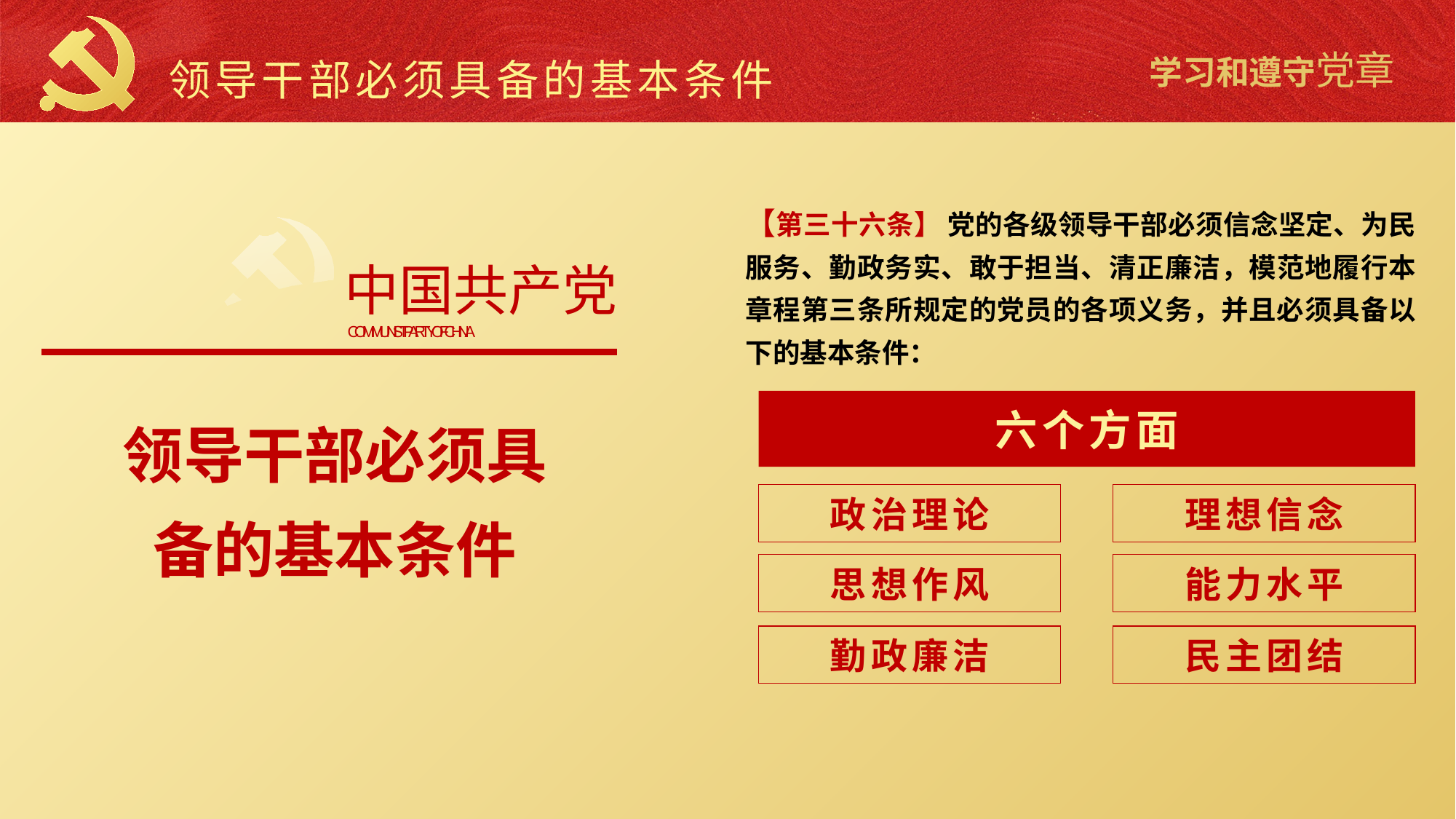

领导干部必须具备的基本条件
【第三十六条】 党的各级领导干部必须信念坚定、为民服务、勤政务实、敢于担当、清正廉洁，模范地履行本章程第三条所规定的党员的各项义务，并且必须具备以下的基本条件：

中国共产党
COMMUNIST PARTY OF CHINA

领导干部必须具备的基本条件
六个方面
政治理论
理想信念
思想作风
能力水平
勤政廉洁
民主团结